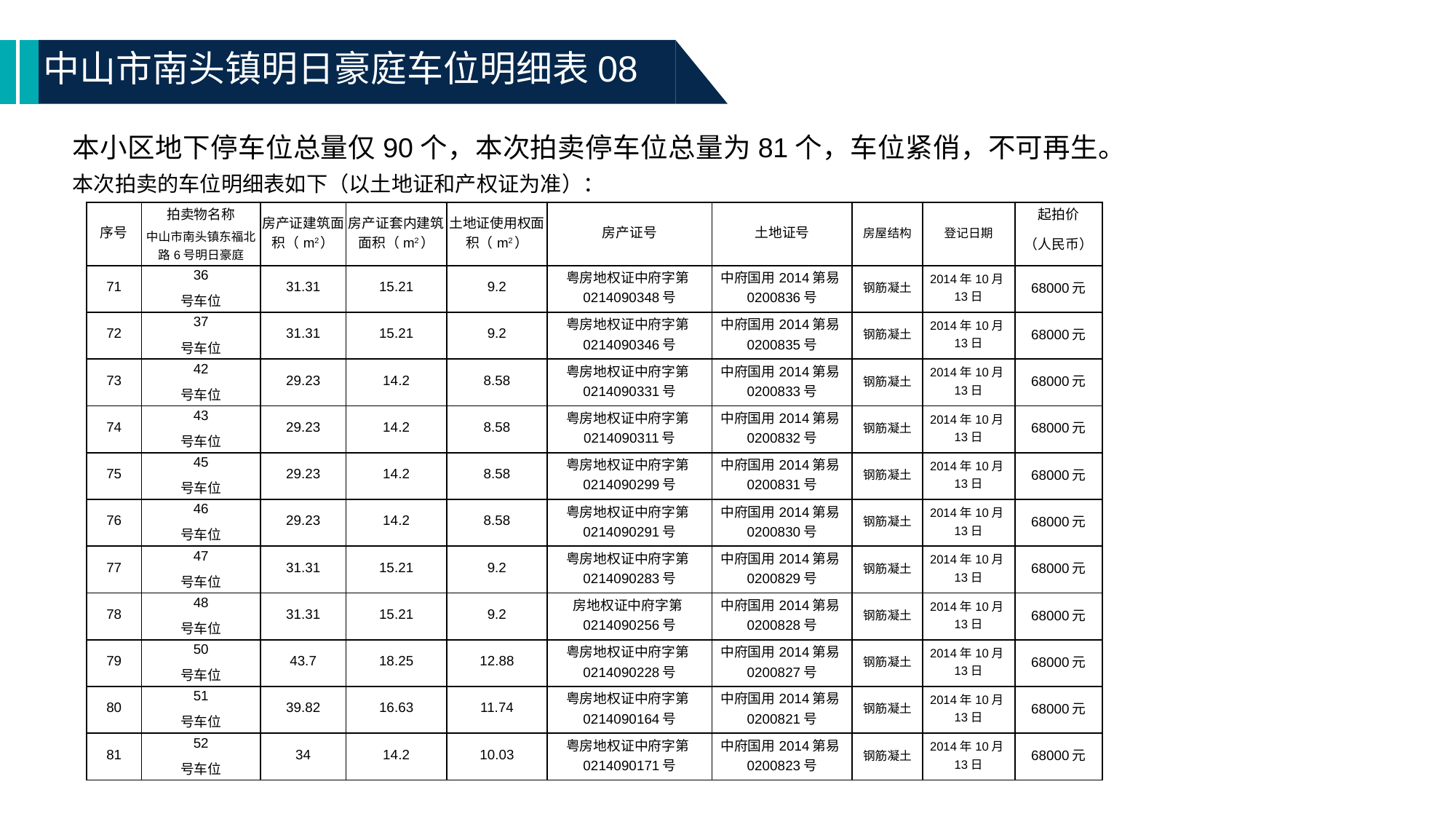

中山市南头镇明日豪庭车位明细表08

本小区地下停车位总量仅90个，本次拍卖停车位总量为81个，车位紧俏，不可再生。
本次拍卖的车位明细表如下（以土地证和产权证为准）：
| 序号 | 拍卖物名称 | 房产证建筑面积（m2） | 房产证套内建筑面积（m2） | 土地证使用权面积（m2） | 房产证号 | 土地证号 | 房屋结构 | 登记日期 | 起拍价 |
| --- | --- | --- | --- | --- | --- | --- | --- | --- | --- |
|  | 中山市南头镇东福北路6号明日豪庭 |  |  |  |  |  |  |  | （人民币） |
| 71 | 36 | 31.31 | 15.21 | 9.2 | 粤房地权证中府字第0214090348号 | 中府国用2014第易0200836号 | 钢筋凝土 | 2014年10月13日 | 68000元 |
|  | 号车位 |  |  |  |  |  |  |  |  |
| 72 | 37 | 31.31 | 15.21 | 9.2 | 粤房地权证中府字第0214090346号 | 中府国用2014第易0200835号 | 钢筋凝土 | 2014年10月13日 | 68000元 |
|  | 号车位 |  |  |  |  |  |  |  |  |
| 73 | 42 | 29.23 | 14.2 | 8.58 | 粤房地权证中府字第0214090331号 | 中府国用2014第易0200833号 | 钢筋凝土 | 2014年10月13日 | 68000元 |
|  | 号车位 |  |  |  |  |  |  |  |  |
| 74 | 43 | 29.23 | 14.2 | 8.58 | 粤房地权证中府字第0214090311号 | 中府国用2014第易0200832号 | 钢筋凝土 | 2014年10月13日 | 68000元 |
|  | 号车位 |  |  |  |  |  |  |  |  |
| 75 | 45 | 29.23 | 14.2 | 8.58 | 粤房地权证中府字第0214090299号 | 中府国用2014第易0200831号 | 钢筋凝土 | 2014年10月13日 | 68000元 |
|  | 号车位 |  |  |  |  |  |  |  |  |
| 76 | 46 | 29.23 | 14.2 | 8.58 | 粤房地权证中府字第0214090291号 | 中府国用2014第易0200830号 | 钢筋凝土 | 2014年10月13日 | 68000元 |
|  | 号车位 |  |  |  |  |  |  |  |  |
| 77 | 47 | 31.31 | 15.21 | 9.2 | 粤房地权证中府字第0214090283号 | 中府国用2014第易0200829号 | 钢筋凝土 | 2014年10月13日 | 68000元 |
|  | 号车位 |  |  |  |  |  |  |  |  |
| 78 | 48 | 31.31 | 15.21 | 9.2 | 房地权证中府字第0214090256号 | 中府国用2014第易0200828号 | 钢筋凝土 | 2014年10月13日 | 68000元 |
|  | 号车位 |  |  |  |  |  |  |  |  |
| 79 | 50 | 43.7 | 18.25 | 12.88 | 粤房地权证中府字第0214090228号 | 中府国用2014第易0200827号 | 钢筋凝土 | 2014年10月13日 | 68000元 |
|  | 号车位 |  |  |  |  |  |  |  |  |
| 80 | 51 | 39.82 | 16.63 | 11.74 | 粤房地权证中府字第0214090164号 | 中府国用2014第易0200821号 | 钢筋凝土 | 2014年10月13日 | 68000元 |
|  | 号车位 |  |  |  |  |  |  |  |  |
| 81 | 52 | 34 | 14.2 | 10.03 | 粤房地权证中府字第0214090171号 | 中府国用2014第易0200823号 | 钢筋凝土 | 2014年10月13日 | 68000元 |
|  | 号车位 |  |  |  |  |  |  |  |  |